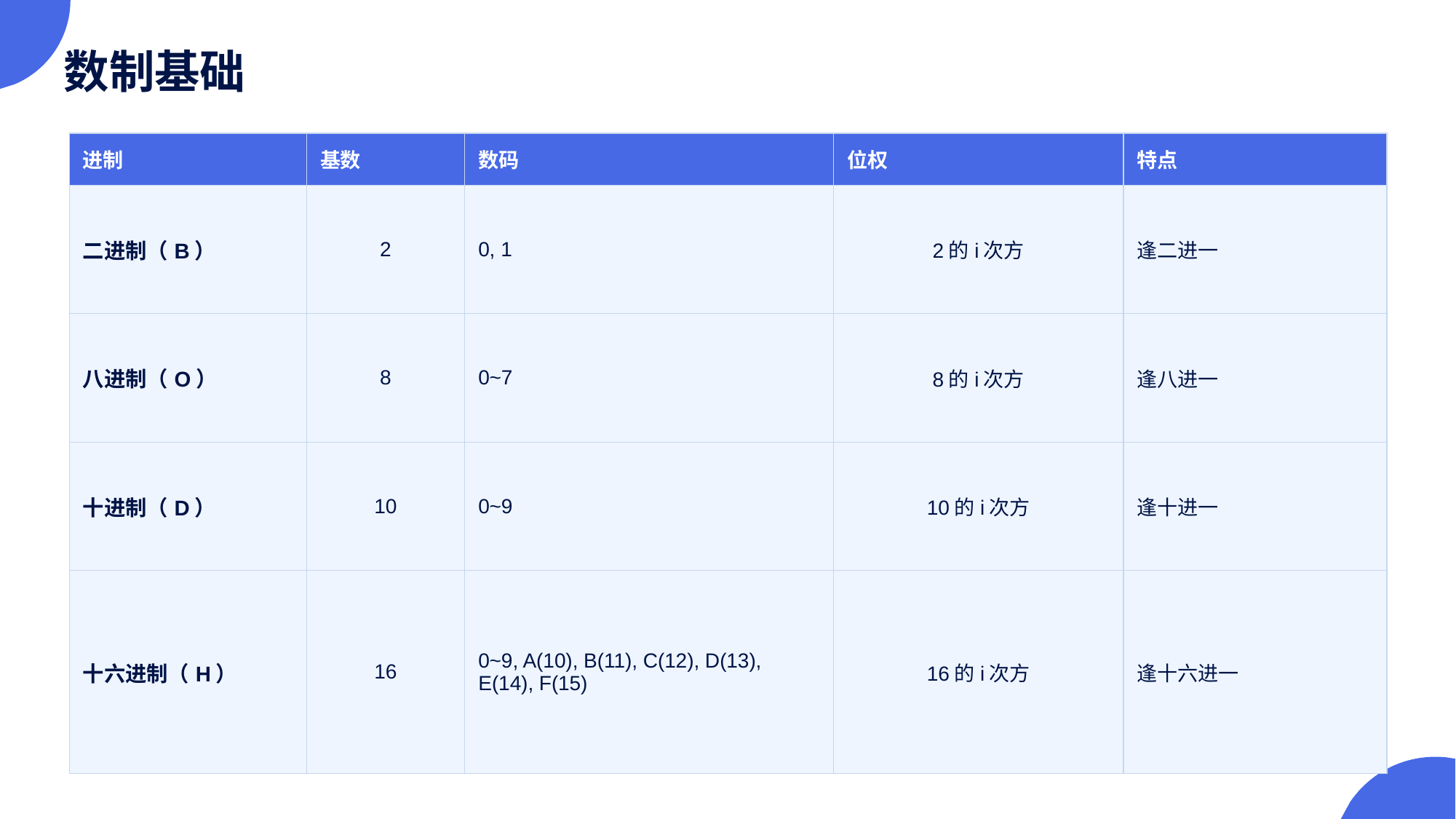

数制基础
| 进制 | 基数 | 数码 | 位权 | 特点 |
| --- | --- | --- | --- | --- |
| 二进制（B） | 2 | 0, 1 | 2的i次方 | 逢二进一 |
| 八进制（O） | 8 | 0~7 | 8的i次方 | 逢八进一 |
| 十进制（D） | 10 | 0~9 | 10的i次方 | 逢十进一 |
| 十六进制（H） | 16 | 0~9, A(10), B(11), C(12), D(13), E(14), F(15) | 16的i次方 | 逢十六进一 |